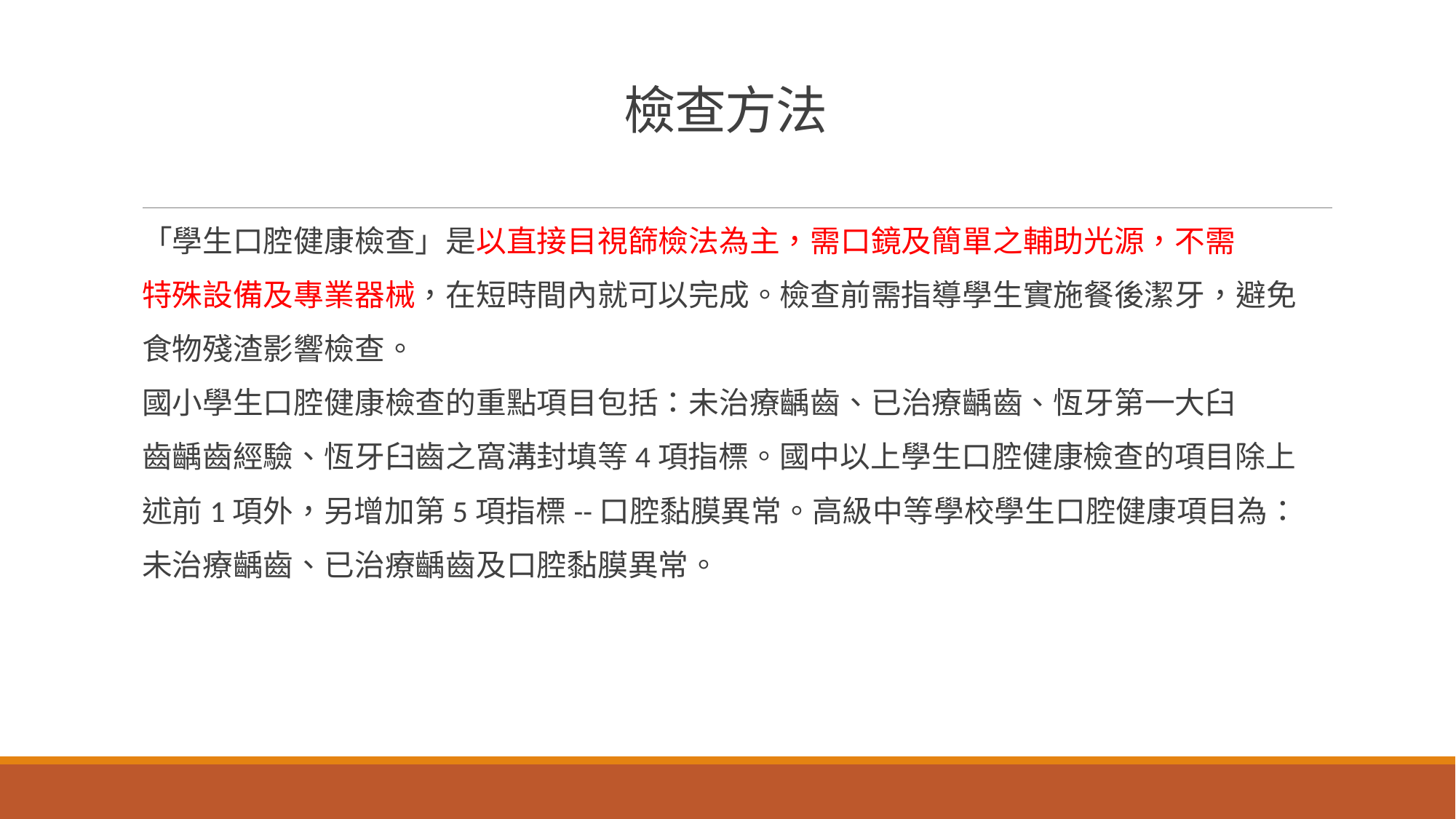

# 檢查方法
「學生口腔健康檢查」是以直接目視篩檢法為主，需口鏡及簡單之輔助光源，不需
特殊設備及專業器械，在短時間內就可以完成。檢查前需指導學生實施餐後潔牙，避免
食物殘渣影響檢查。
國小學生口腔健康檢查的重點項目包括：未治療齲齒、已治療齲齒、恆牙第一大臼
齒齲齒經驗、恆牙臼齒之窩溝封填等4項指標。國中以上學生口腔健康檢查的項目除上
述前1項外，另增加第5項指標--口腔黏膜異常。高級中等學校學生口腔健康項目為：
未治療齲齒、已治療齲齒及口腔黏膜異常。